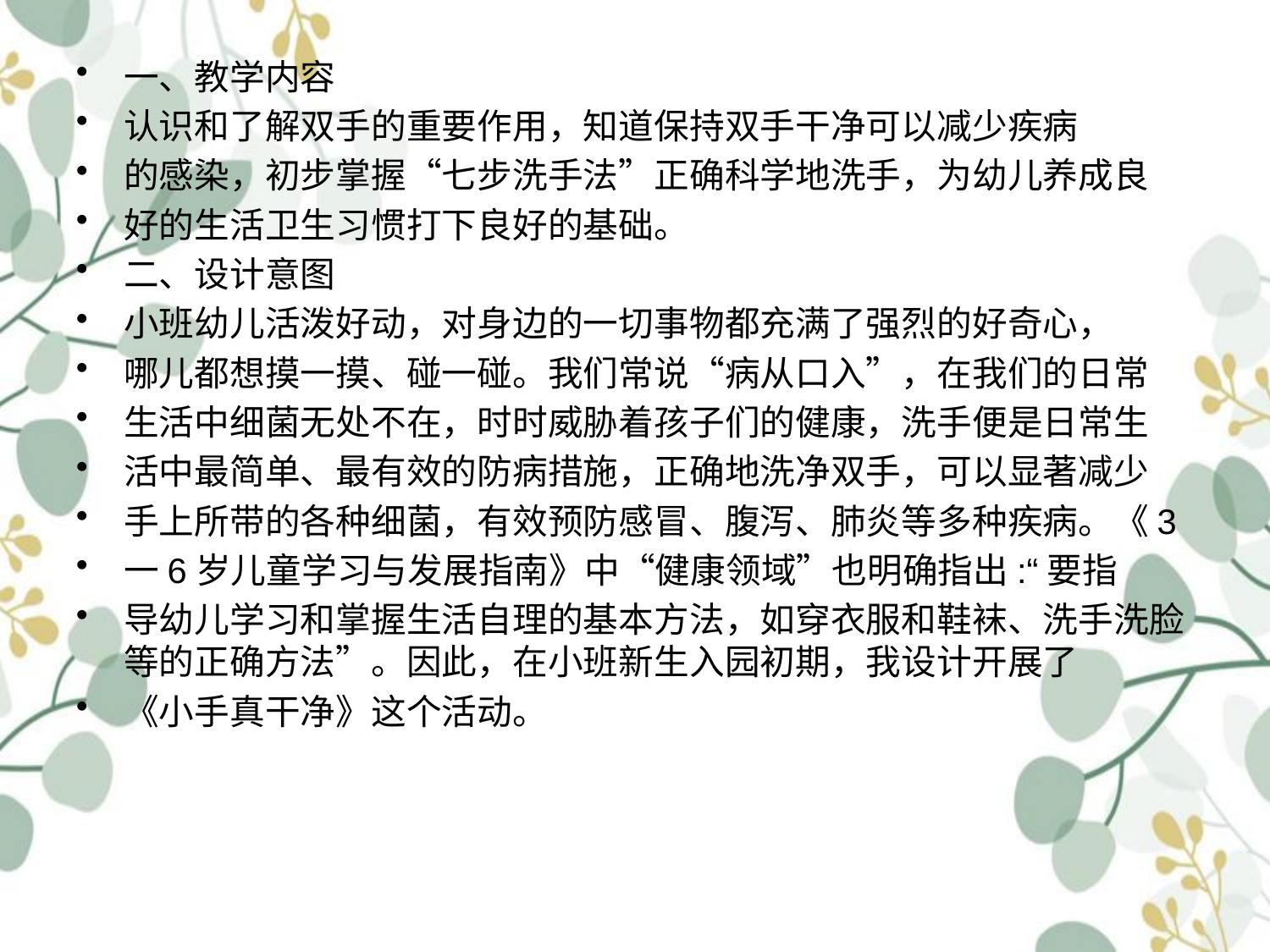

一、教学内容
认识和了解双手的重要作用，知道保持双手干净可以减少疾病
的感染，初步掌握“七步洗手法”正确科学地洗手，为幼儿养成良
好的生活卫生习惯打下良好的基础。
二、设计意图
小班幼儿活泼好动，对身边的一切事物都充满了强烈的好奇心，
哪儿都想摸一摸、碰一碰。我们常说“病从口入”，在我们的日常
生活中细菌无处不在，时时威胁着孩子们的健康，洗手便是日常生
活中最简单、最有效的防病措施，正确地洗净双手，可以显著减少
手上所带的各种细菌，有效预防感冒、腹泻、肺炎等多种疾病。《3
一6岁儿童学习与发展指南》中“健康领域”也明确指出:“要指
导幼儿学习和掌握生活自理的基本方法，如穿衣服和鞋袜、洗手洗脸等的正确方法”。因此，在小班新生入园初期，我设计开展了
《小手真干净》这个活动。